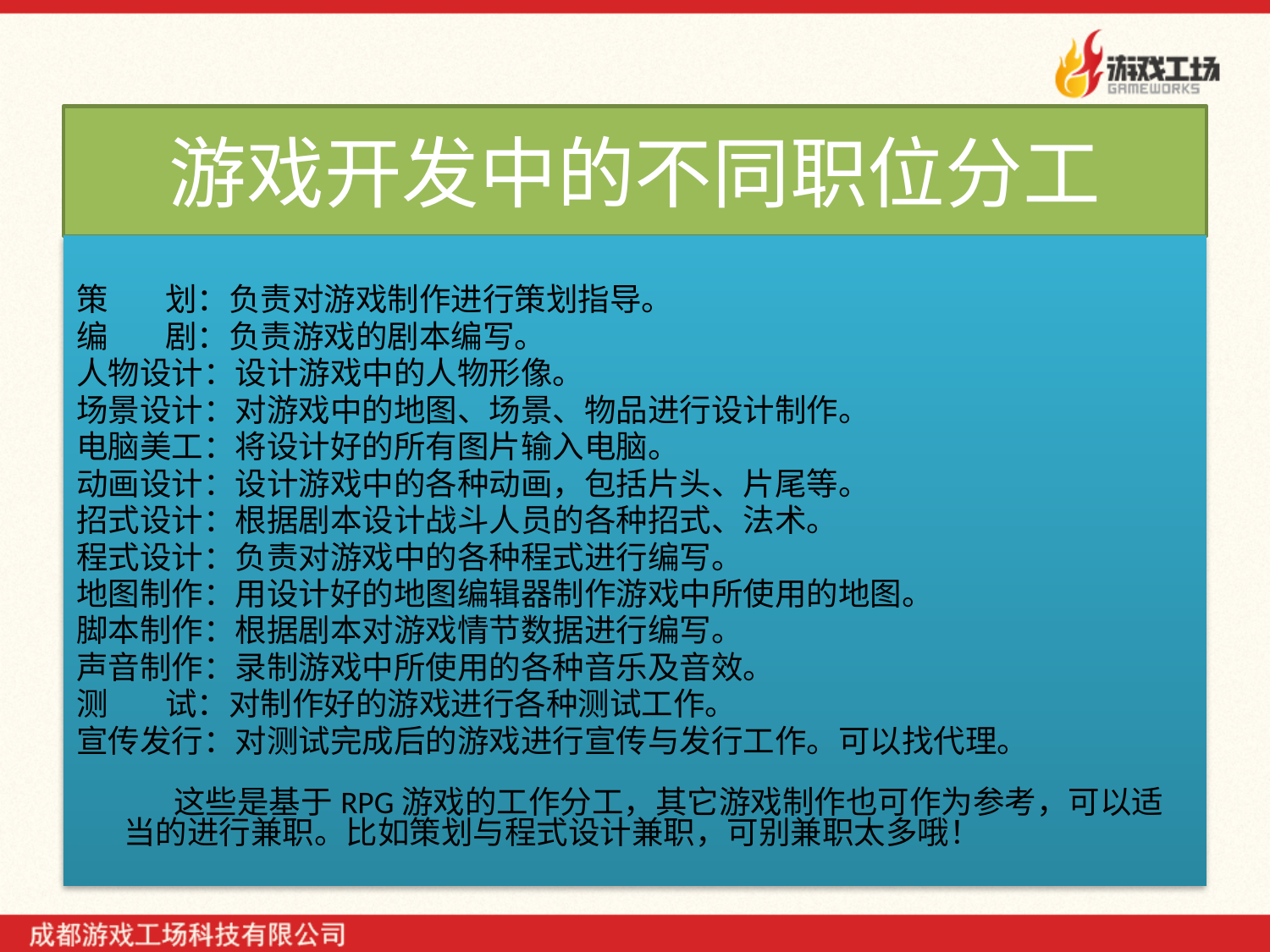

# 游戏开发中的不同职位分工

策        划：负责对游戏制作进行策划指导。
编        剧：负责游戏的剧本编写。
人物设计：设计游戏中的人物形像。
场景设计：对游戏中的地图、场景、物品进行设计制作。
电脑美工：将设计好的所有图片输入电脑。
动画设计：设计游戏中的各种动画，包括片头、片尾等。
招式设计：根据剧本设计战斗人员的各种招式、法术。
程式设计：负责对游戏中的各种程式进行编写。
地图制作：用设计好的地图编辑器制作游戏中所使用的地图。
脚本制作：根据剧本对游戏情节数据进行编写。
声音制作：录制游戏中所使用的各种音乐及音效。
测        试：对制作好的游戏进行各种测试工作。
宣传发行：对测试完成后的游戏进行宣传与发行工作。可以找代理。
       这些是基于RPG游戏的工作分工，其它游戏制作也可作为参考，可以适当的进行兼职。比如策划与程式设计兼职，可别兼职太多哦！
4